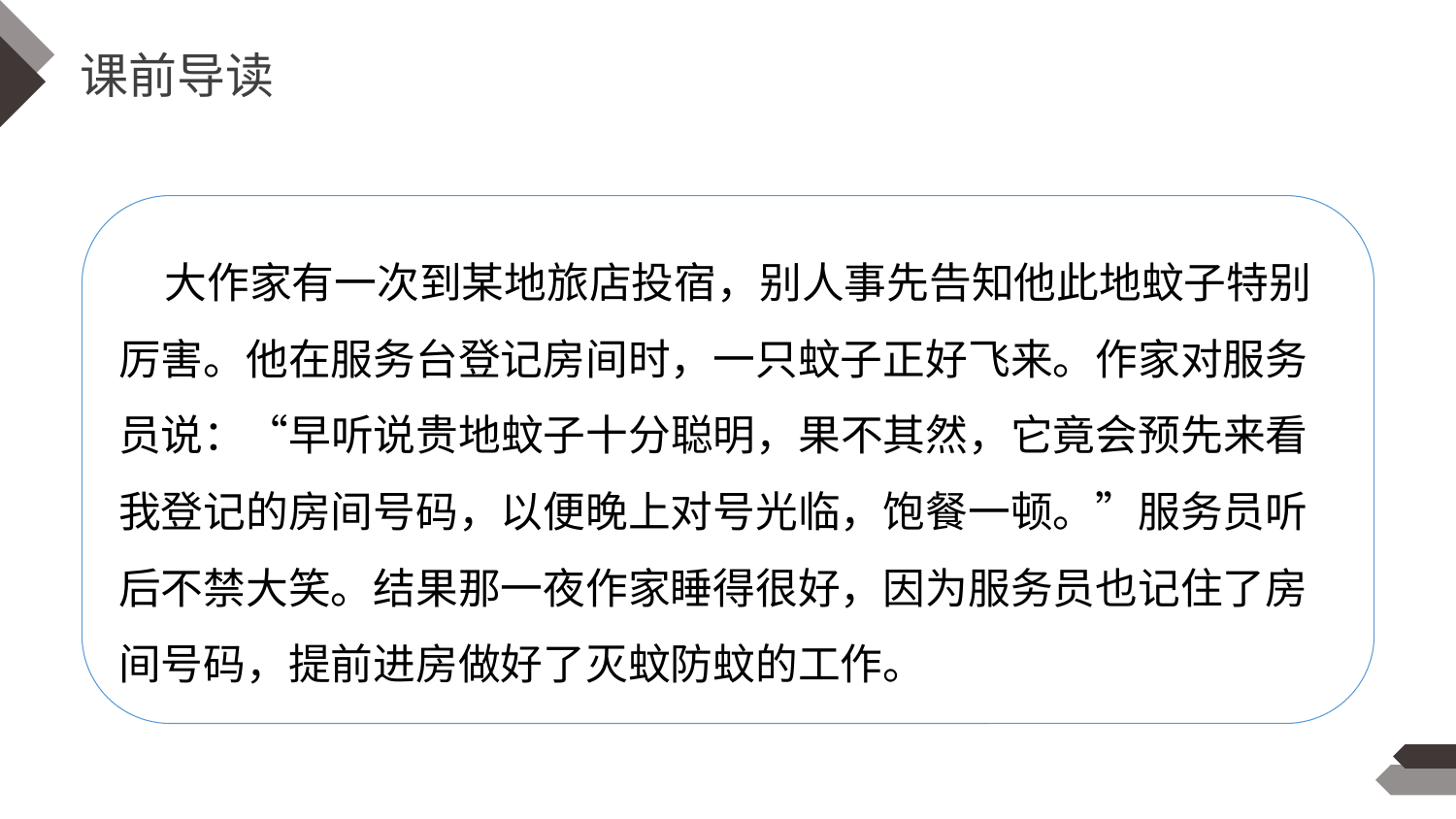

课前导读
https://www.ypppt.com/
      大作家有一次到某地旅店投宿，别人事先告知他此地蚊子特别厉害。他在服务台登记房间时，一只蚊子正好飞来。作家对服务员说：“早听说贵地蚊子十分聪明，果不其然，它竟会预先来看我登记的房间号码，以便晚上对号光临，饱餐一顿。”服务员听后不禁大笑。结果那一夜作家睡得很好，因为服务员也记住了房间号码，提前进房做好了灭蚊防蚊的工作。